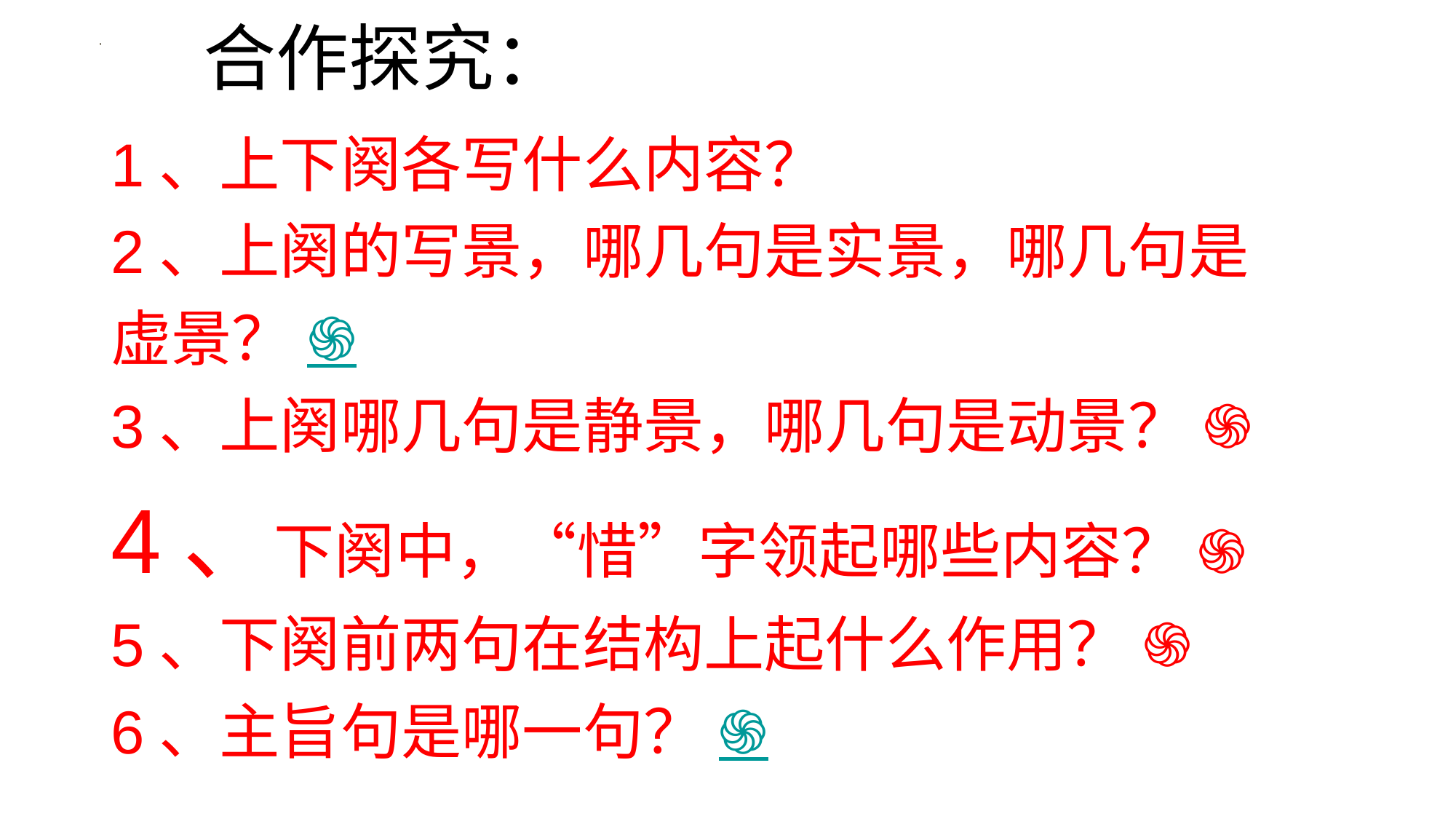

合作探究：
1、上下阕各写什么内容？
2、上阕的写景，哪几句是实景，哪几句是虚景？֍
3、上阕哪几句是静景，哪几句是动景？֍
4、下阕中，“惜”字领起哪些内容？֍
5、下阕前两句在结构上起什么作用？֍
6、主旨句是哪一句？֍